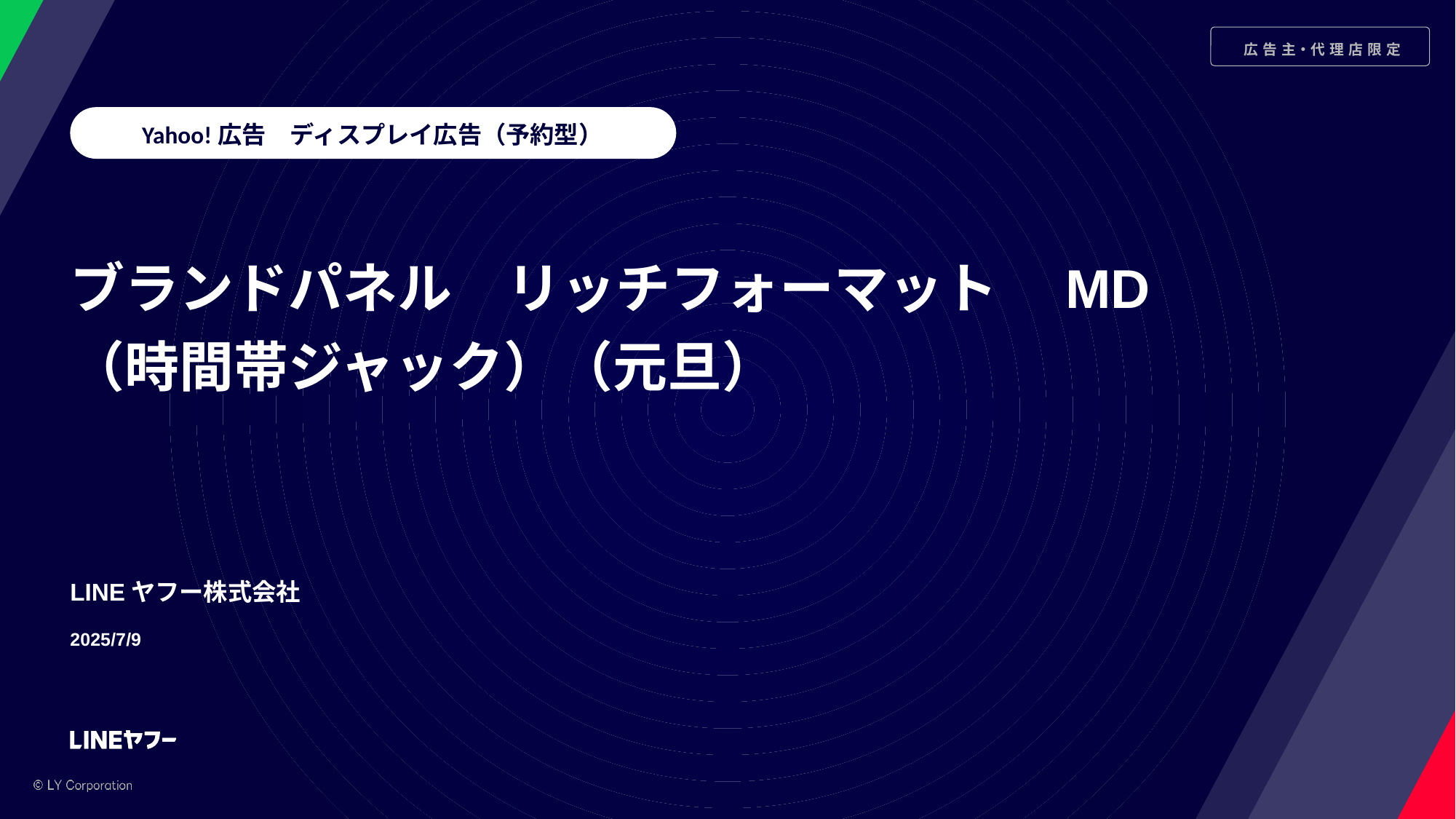

ブランドパネル　リッチフォーマット　MD
（時間帯ジャック）（元旦）
LINEヤフー株式会社
2025/7/9